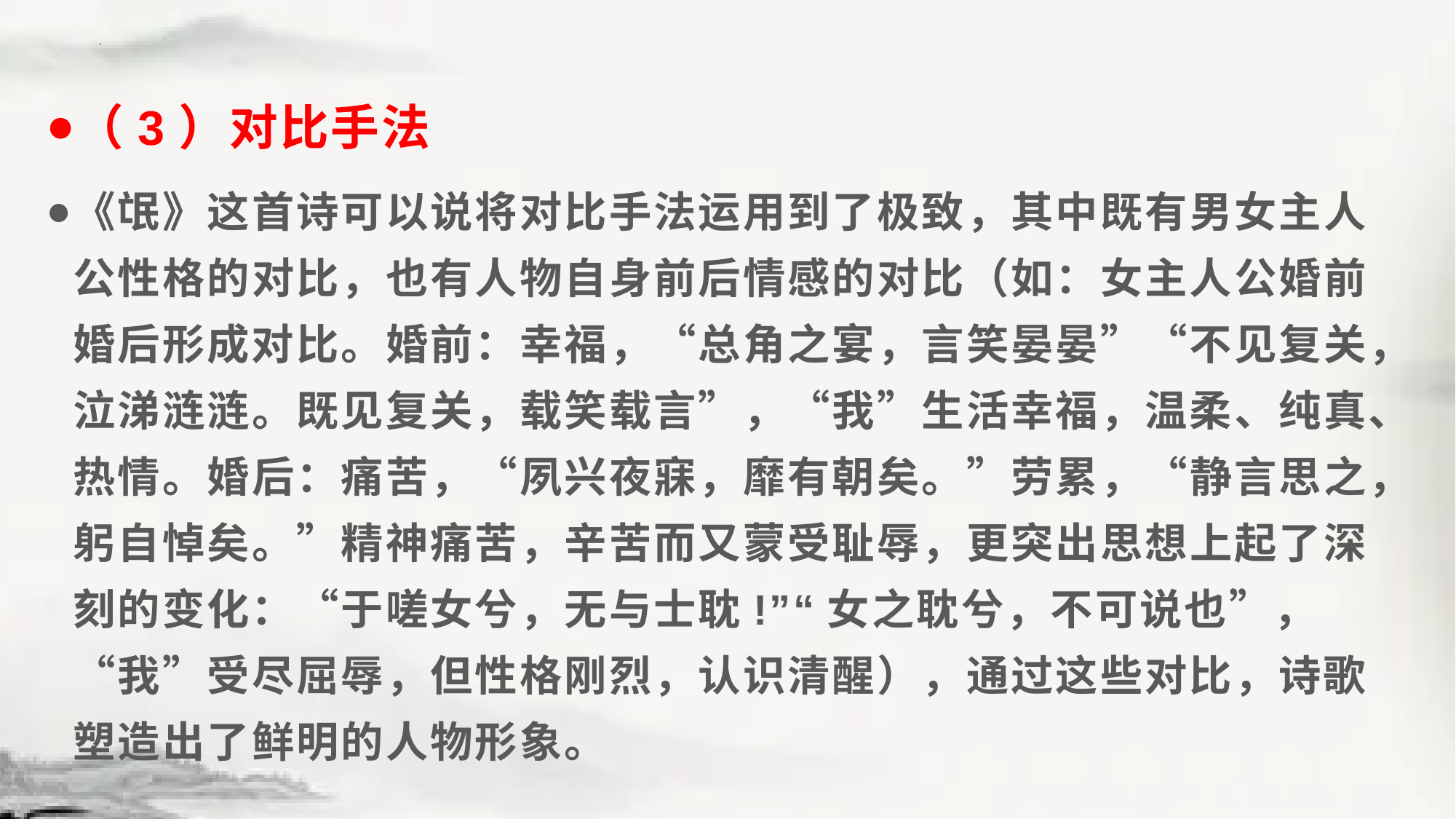

（3）对比手法
《氓》这首诗可以说将对比手法运用到了极致，其中既有男女主人公性格的对比，也有人物自身前后情感的对比（如：女主人公婚前婚后形成对比。婚前：幸福，“总角之宴，言笑晏晏”“不见复关，泣涕涟涟。既见复关，载笑载言”，“我”生活幸福，温柔、纯真、热情。婚后：痛苦，“夙兴夜寐，靡有朝矣。”劳累，“静言思之，躬自悼矣。”精神痛苦，辛苦而又蒙受耻辱，更突出思想上起了深刻的变化：“于嗟女兮，无与士耽!”“女之耽兮，不可说也”，“我”受尽屈辱，但性格刚烈，认识清醒），通过这些对比，诗歌塑造出了鲜明的人物形象。